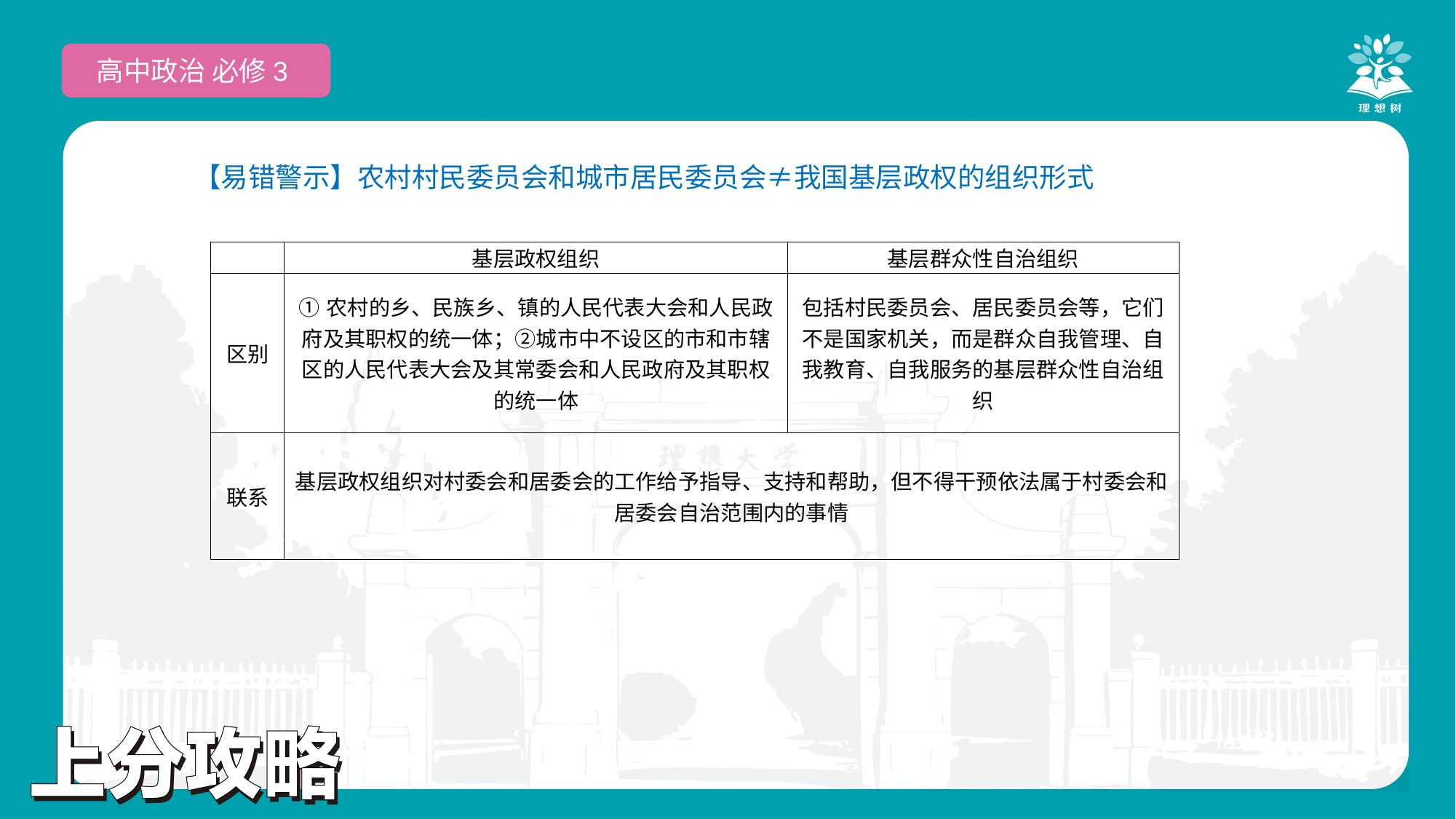

高中政治 必修3
【易错警示】农村村民委员会和城市居民委员会≠我国基层政权的组织形式
|  | 基层政权组织 | 基层群众性自治组织 |
| --- | --- | --- |
| 区别 | ①农村的乡、民族乡、镇的人民代表大会和人民政府及其职权的统一体；②城市中不设区的市和市辖区的人民代表大会及其常委会和人民政府及其职权的统一体 | 包括村民委员会、居民委员会等，它们不是国家机关，而是群众自我管理、自我教育、自我服务的基层群众性自治组织 |
| 联系 | 基层政权组织对村委会和居委会的工作给予指导、支持和帮助，但不得干预依法属于村委会和居委会自治范围内的事情 |  |